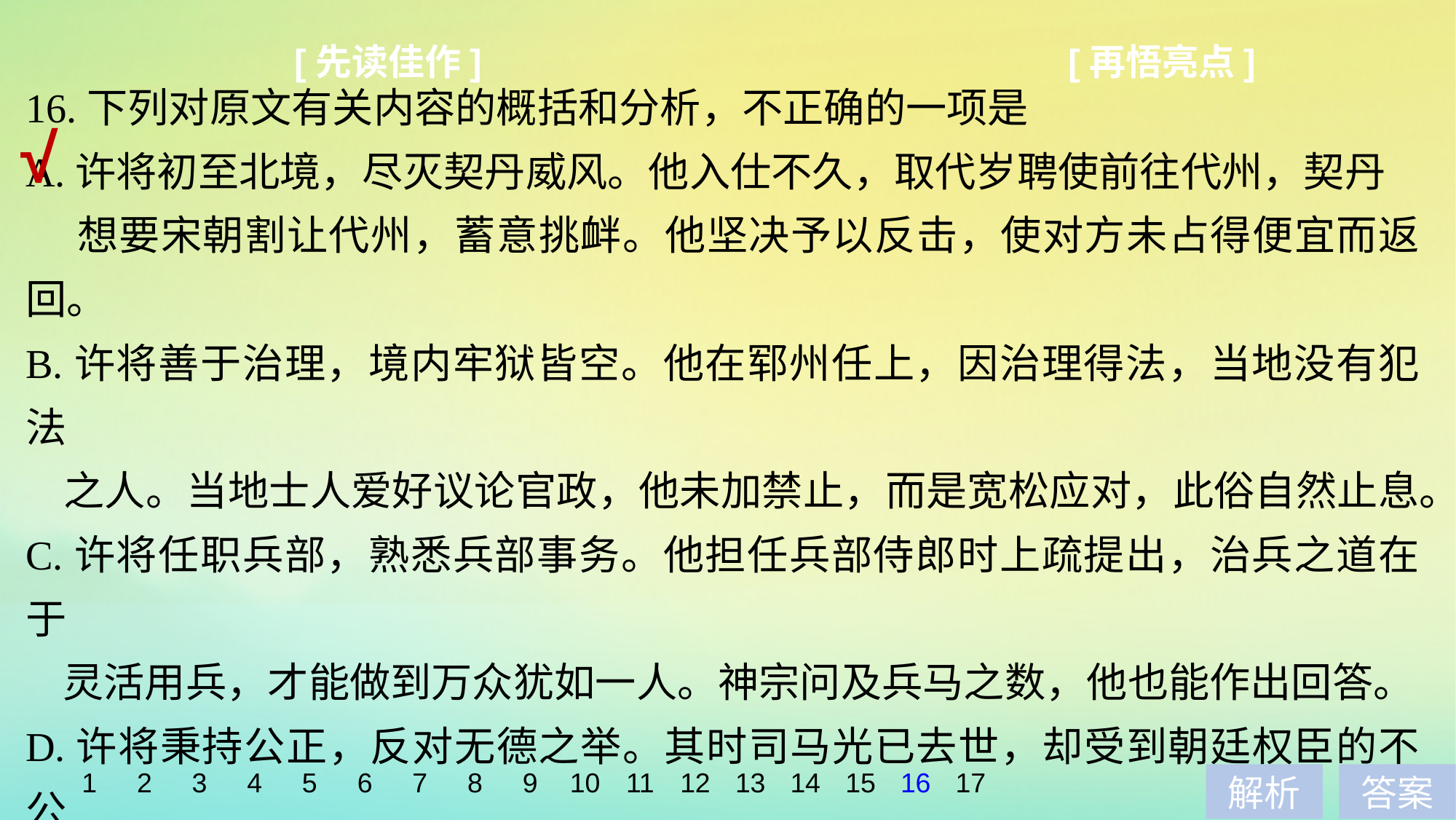

[先读佳作]
[再悟亮点]
16.下列对原文有关内容的概括和分析，不正确的一项是
A.许将初至北境，尽灭契丹威风。他入仕不久，取代岁聘使前往代州，契丹
    想要宋朝割让代州，蓄意挑衅。他坚决予以反击，使对方未占得便宜而返回。
B.许将善于治理，境内牢狱皆空。他在郓州任上，因治理得法，当地没有犯法
   之人。当地士人爱好议论官政，他未加禁止，而是宽松应对，此俗自然止息。
C.许将任职兵部，熟悉兵部事务。他担任兵部侍郎时上疏提出，治兵之道在于
   灵活用兵，才能做到万众犹如一人。神宗问及兵马之数，他也能作出回答。
D.许将秉持公正，反对无德之举。其时司马光已去世，却受到朝廷权臣的不公
    平对待，当皇上征询许将对此事的意见时，他回答说这一做法是不道德的。
√
1
2
3
4
5
6
7
8
9
10
11
12
13
14
15
16
17
解析
答案